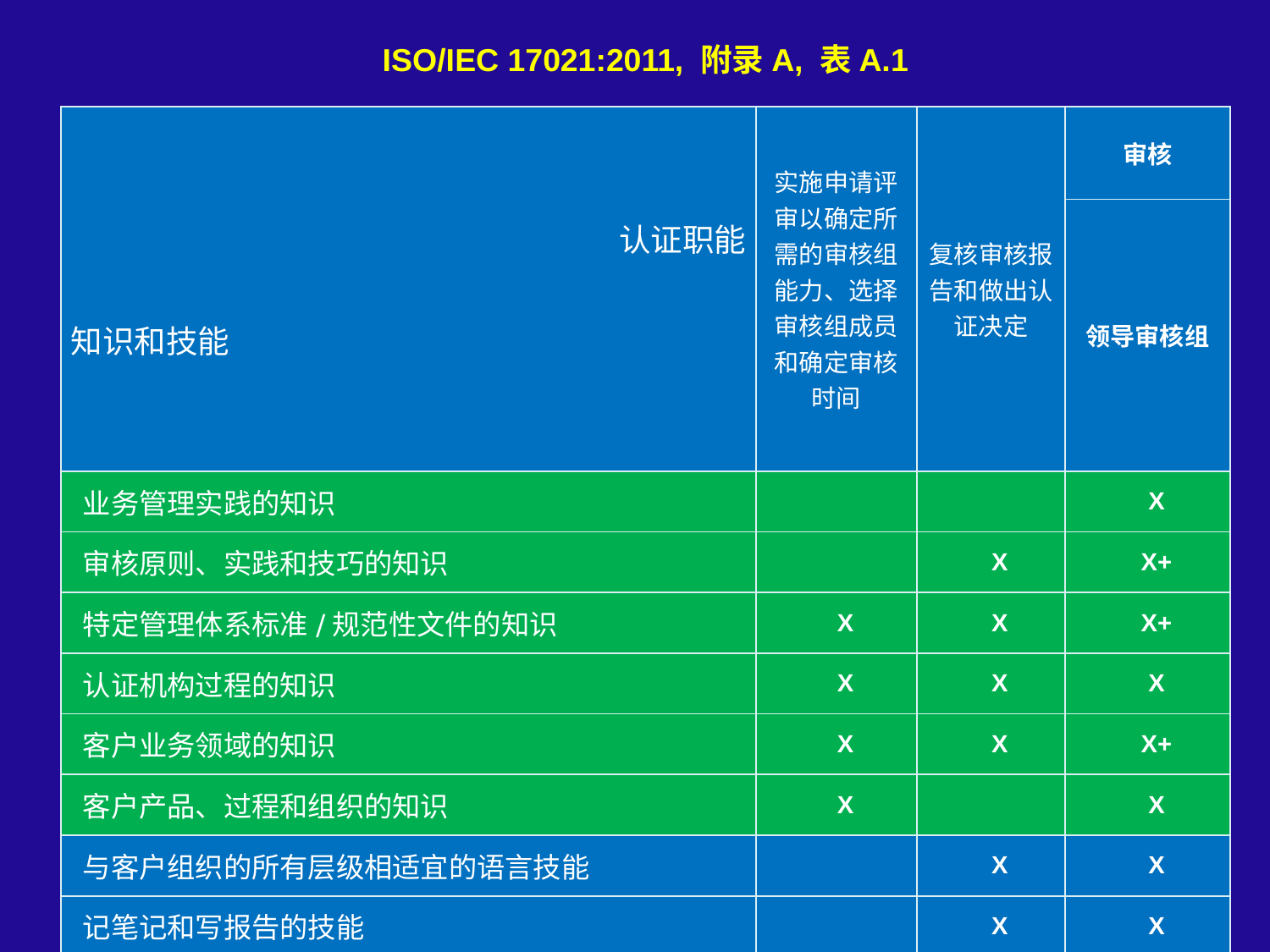

ISO/IEC 17021:2011, 附录A, 表A.1
| 认证职能 知识和技能 | 实施申请评审以确定所需的审核组能力、选择审核组成员和确定审核时间 | 复核审核报告和做出认证决定 | 审核 |  |
| --- | --- | --- | --- | --- |
|  |  |  | 领导审核组 |  |
| 业务管理实践的知识 |  |  | X |  |
| 审核原则、实践和技巧的知识 |  | X | X+ |  |
| 特定管理体系标准/规范性文件的知识 | X | X | X+ |  |
| 认证机构过程的知识 | X | X | X |  |
| 客户业务领域的知识 | X | X | X+ |  |
| 客户产品、过程和组织的知识 | X |  | X |  |
| 与客户组织的所有层级相适宜的语言技能 |  | X | X |  |
| 记笔记和写报告的技能 |  | X | X |  |
| 表达技能 |  | X | X | X+ |
| 访谈技能 |  | X | X |  |
| 审核管理技能 | X | X | X | X+ |